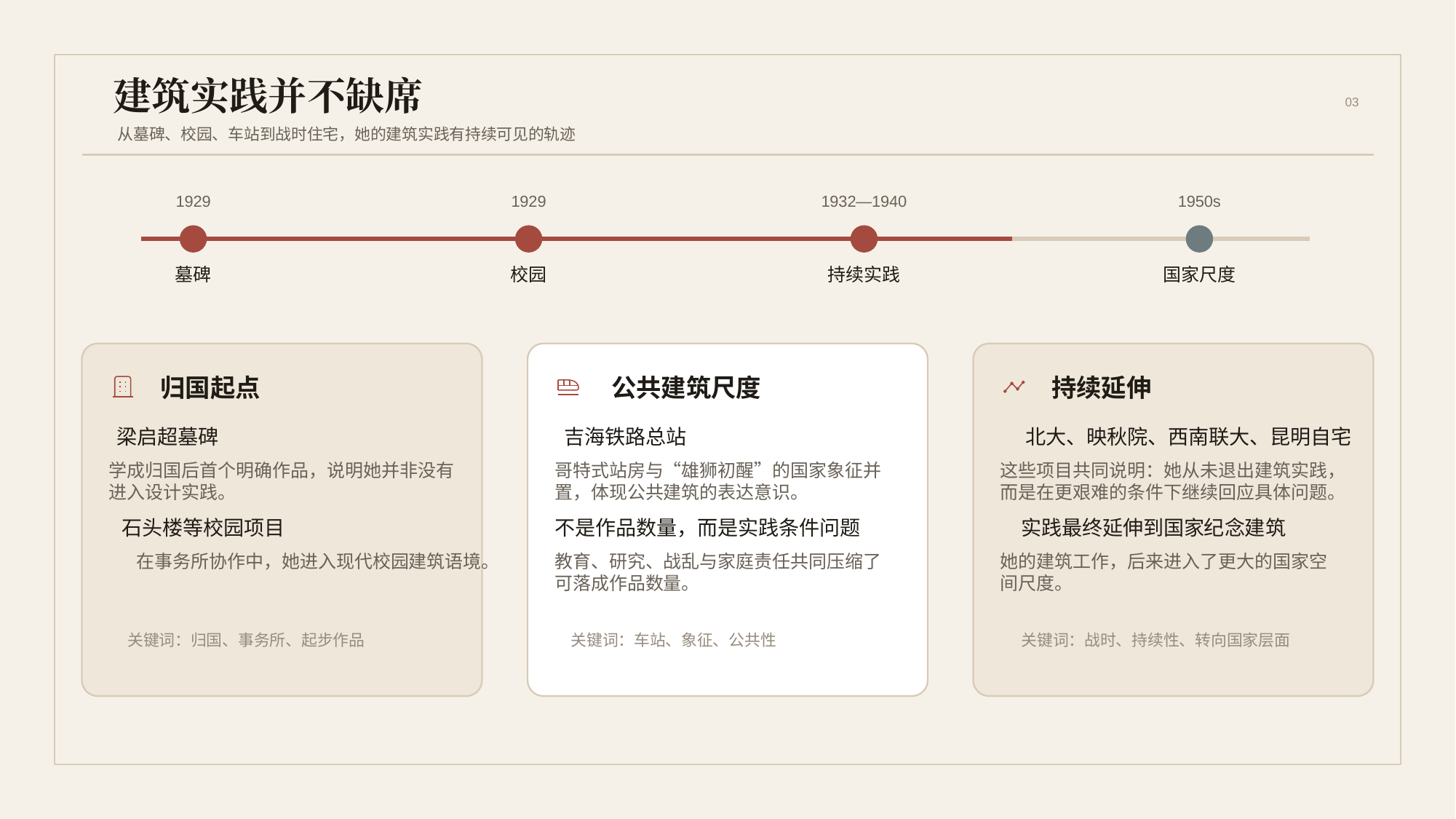

建筑实践并不缺席
03
从墓碑、校园、车站到战时住宅，她的建筑实践有持续可见的轨迹

1929

墓碑
1929

校园
1932—1940

持续实践
1950s

国家尺度

归国起点

梁启超墓碑
学成归国后首个明确作品，说明她并非没有
进入设计实践。
石头楼等校园项目
在事务所协作中，她进入现代校园建筑语境。
关键词：归国、事务所、起步作品

公共建筑尺度

吉海铁路总站
哥特式站房与“雄狮初醒”的国家象征并
置，体现公共建筑的表达意识。
不是作品数量，而是实践条件问题
教育、研究、战乱与家庭责任共同压缩了
可落成作品数量。
关键词：车站、象征、公共性

持续延伸

北大、映秋院、西南联大、昆明自宅
这些项目共同说明：她从未退出建筑实践，
而是在更艰难的条件下继续回应具体问题。
实践最终延伸到国家纪念建筑
她的建筑工作，后来进入了更大的国家空
间尺度。
关键词：战时、持续性、转向国家层面